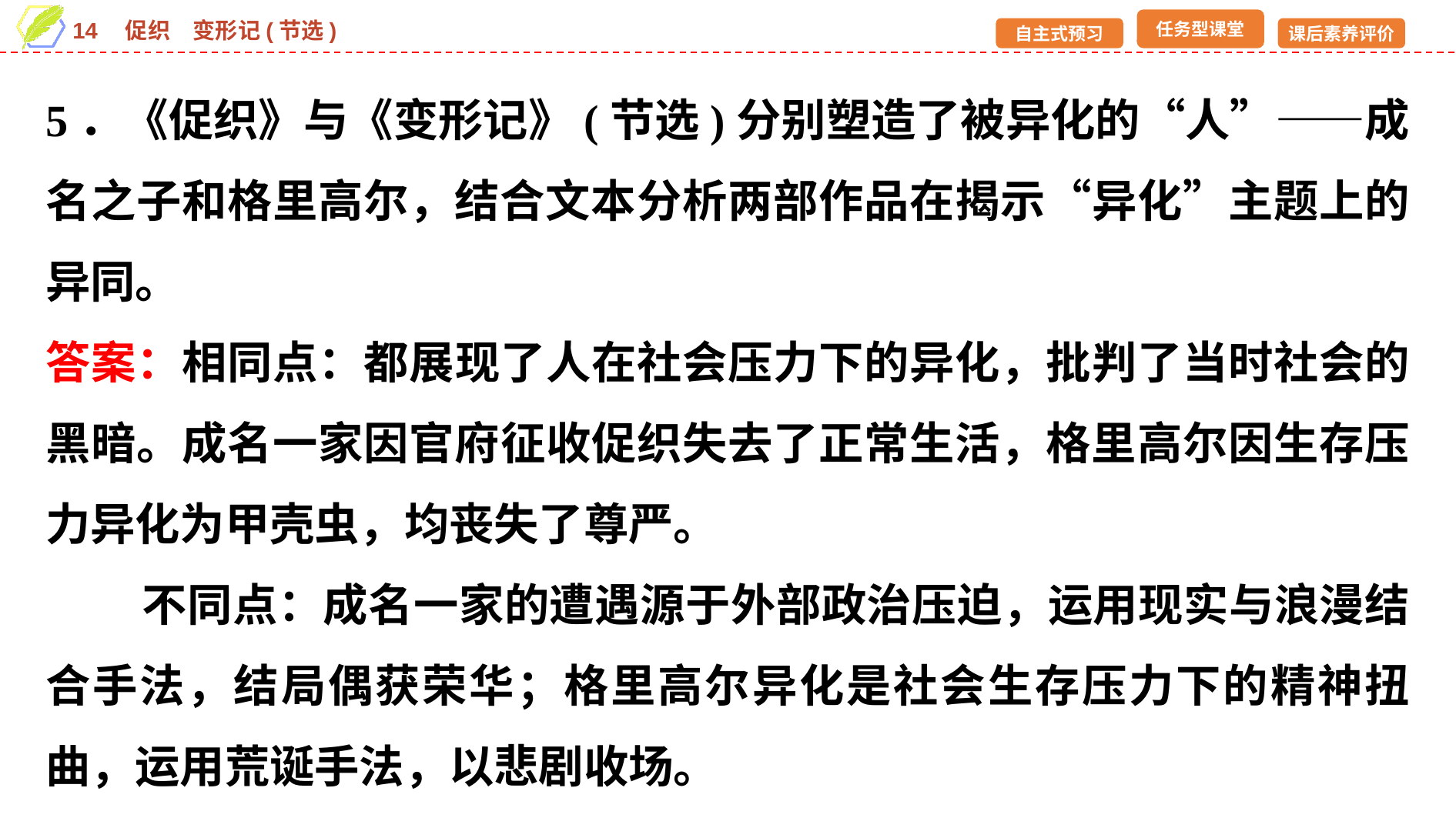

5．《促织》与《变形记》(节选)分别塑造了被异化的“人”——成名之子和格里高尔，结合文本分析两部作品在揭示“异化”主题上的异同。
答案：相同点：都展现了人在社会压力下的异化，批判了当时社会的黑暗。成名一家因官府征收促织失去了正常生活，格里高尔因生存压力异化为甲壳虫，均丧失了尊严。
        不同点：成名一家的遭遇源于外部政治压迫，运用现实与浪漫结合手法，结局偶获荣华；格里高尔异化是社会生存压力下的精神扭曲，运用荒诞手法，以悲剧收场。